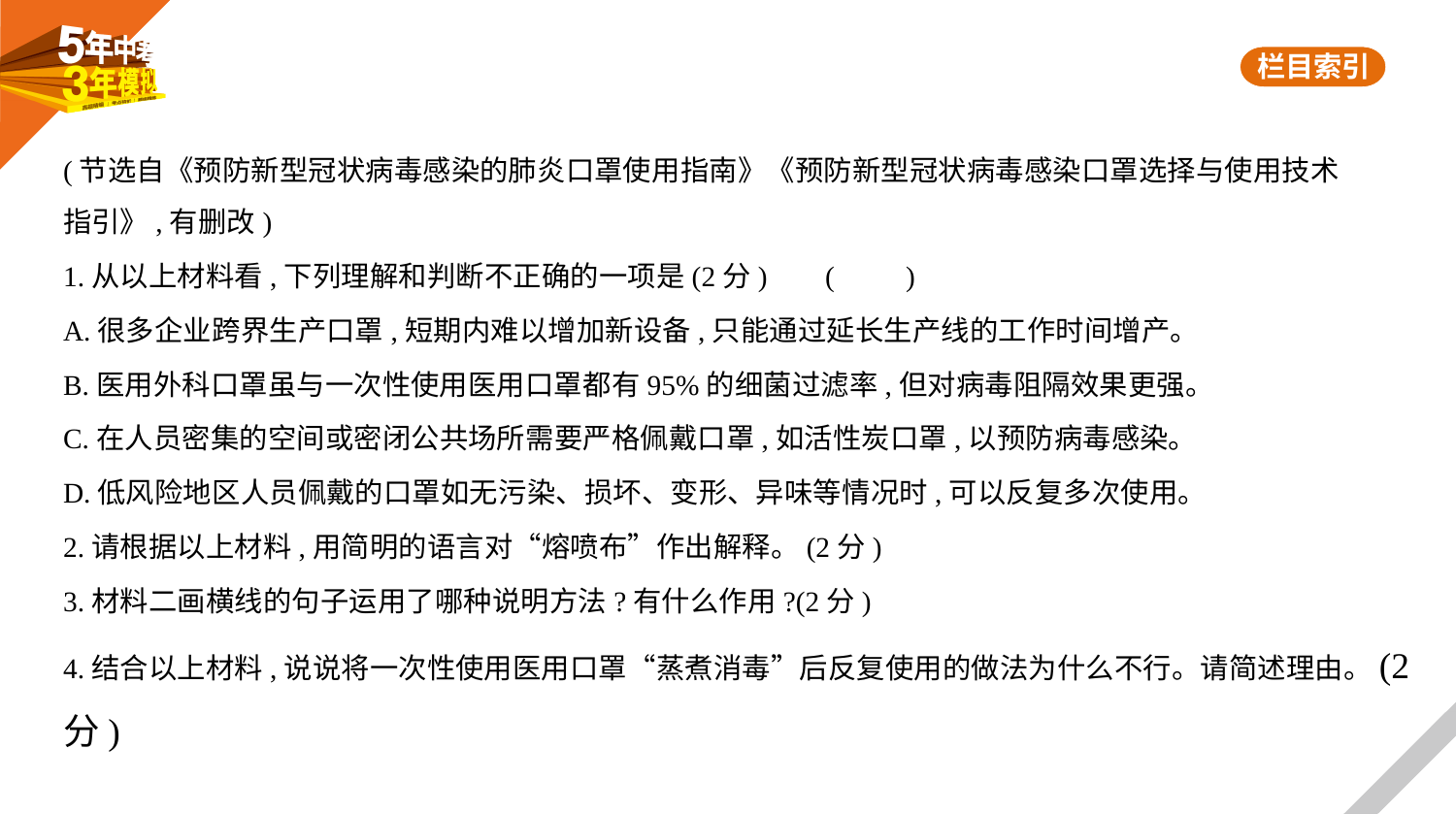

(节选自《预防新型冠状病毒感染的肺炎口罩使用指南》《预防新型冠状病毒感染口罩选择与使用技术
指引》,有删改)
1.从以上材料看,下列理解和判断不正确的一项是(2分)     (　　)
A.很多企业跨界生产口罩,短期内难以增加新设备,只能通过延长生产线的工作时间增产。
B.医用外科口罩虽与一次性使用医用口罩都有95%的细菌过滤率,但对病毒阻隔效果更强。
C.在人员密集的空间或密闭公共场所需要严格佩戴口罩,如活性炭口罩,以预防病毒感染。
D.低风险地区人员佩戴的口罩如无污染、损坏、变形、异味等情况时,可以反复多次使用。
2.请根据以上材料,用简明的语言对“熔喷布”作出解释。(2分)
3.材料二画横线的句子运用了哪种说明方法?有什么作用?(2分)
4.结合以上材料,说说将一次性使用医用口罩“蒸煮消毒”后反复使用的做法为什么不行。请简述理由。(2分)